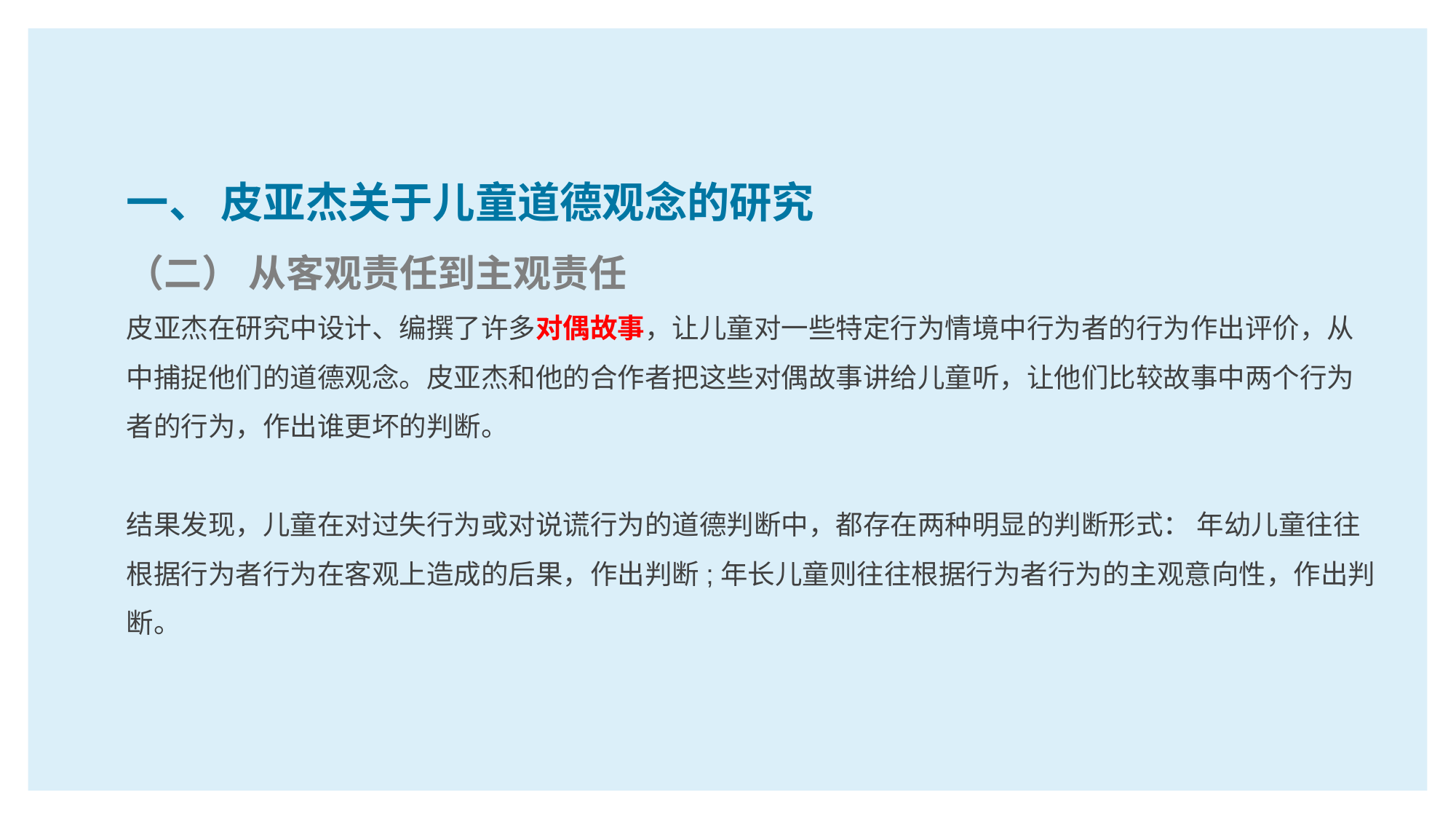

一、 皮亚杰关于儿童道德观念的研究
（二） 从客观责任到主观责任
皮亚杰在研究中设计、编撰了许多对偶故事，让儿童对一些特定行为情境中行为者的行为作出评价，从中捕捉他们的道德观念。皮亚杰和他的合作者把这些对偶故事讲给儿童听，让他们比较故事中两个行为者的行为，作出谁更坏的判断。

结果发现，儿童在对过失行为或对说谎行为的道德判断中，都存在两种明显的判断形式： 年幼儿童往往根据行为者行为在客观上造成的后果，作出判断;年长儿童则往往根据行为者行为的主观意向性，作出判断。